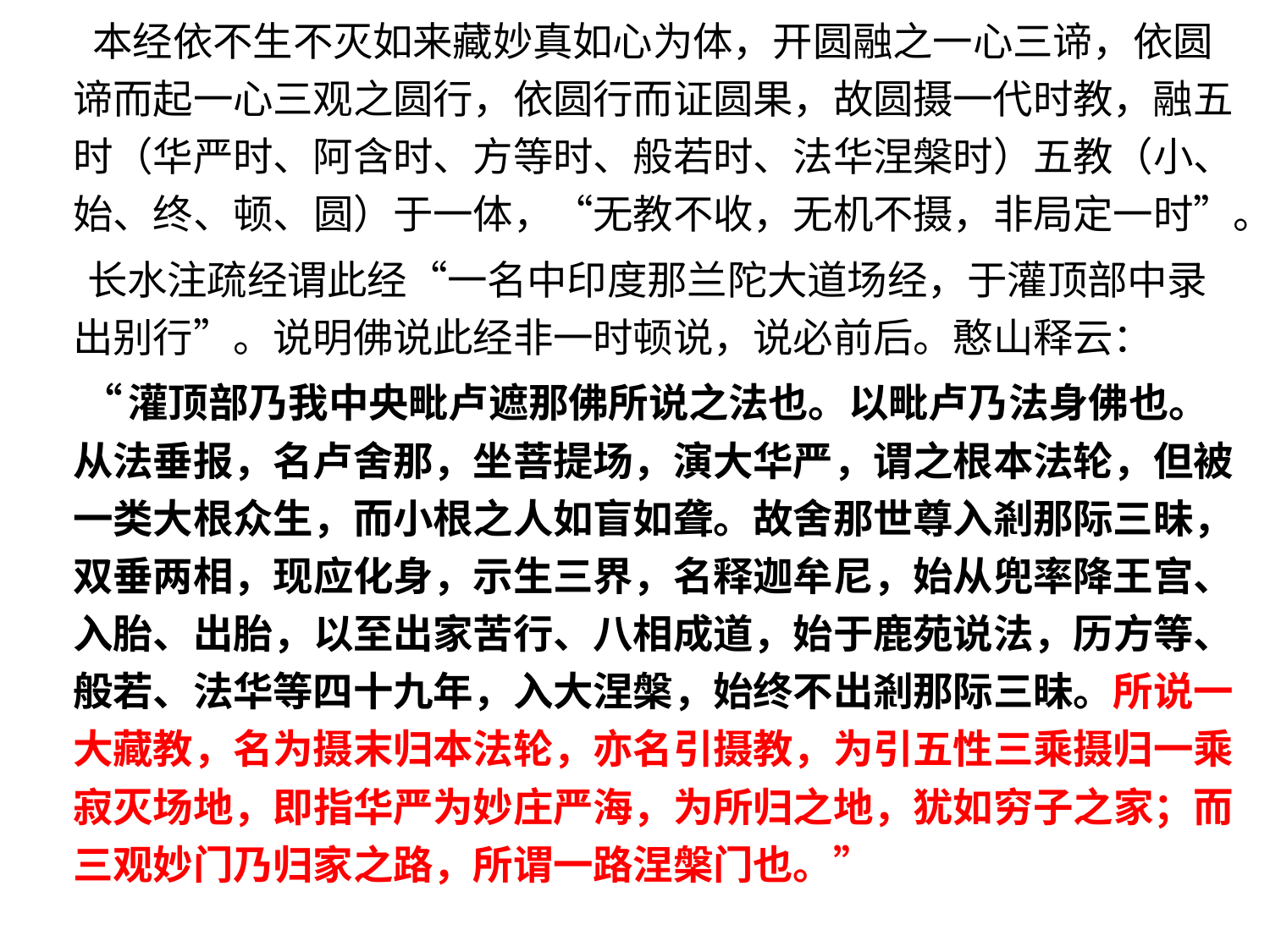

本经依不生不灭如来藏妙真如心为体，开圆融之一心三谛，依圆谛而起一心三观之圆行，依圆行而证圆果，故圆摄一代时教，融五时（华严时、阿含时、方等时、般若时、法华涅槃时）五教（小、始、终、顿、圆）于一体，“无教不收，无机不摄，非局定一时”。
      长水注疏经谓此经“一名中印度那兰陀大道场经，于灌顶部中录出别行”。说明佛说此经非一时顿说，说必前后。憨山释云：
      “灌顶部乃我中央毗卢遮那佛所说之法也。以毗卢乃法身佛也。从法垂报，名卢舍那，坐菩提场，演大华严，谓之根本法轮，但被一类大根众生，而小根之人如盲如聋。故舍那世尊入剎那际三昧，双垂两相，现应化身，示生三界，名释迦牟尼，始从兜率降王宫、入胎、出胎，以至出家苦行、八相成道，始于鹿苑说法，历方等、般若、法华等四十九年，入大涅槃，始终不出剎那际三昧。所说一大藏教，名为摄末归本法轮，亦名引摄教，为引五性三乘摄归一乘寂灭场地，即指华严为妙庄严海，为所归之地，犹如穷子之家；而三观妙门乃归家之路，所谓一路涅槃门也。”